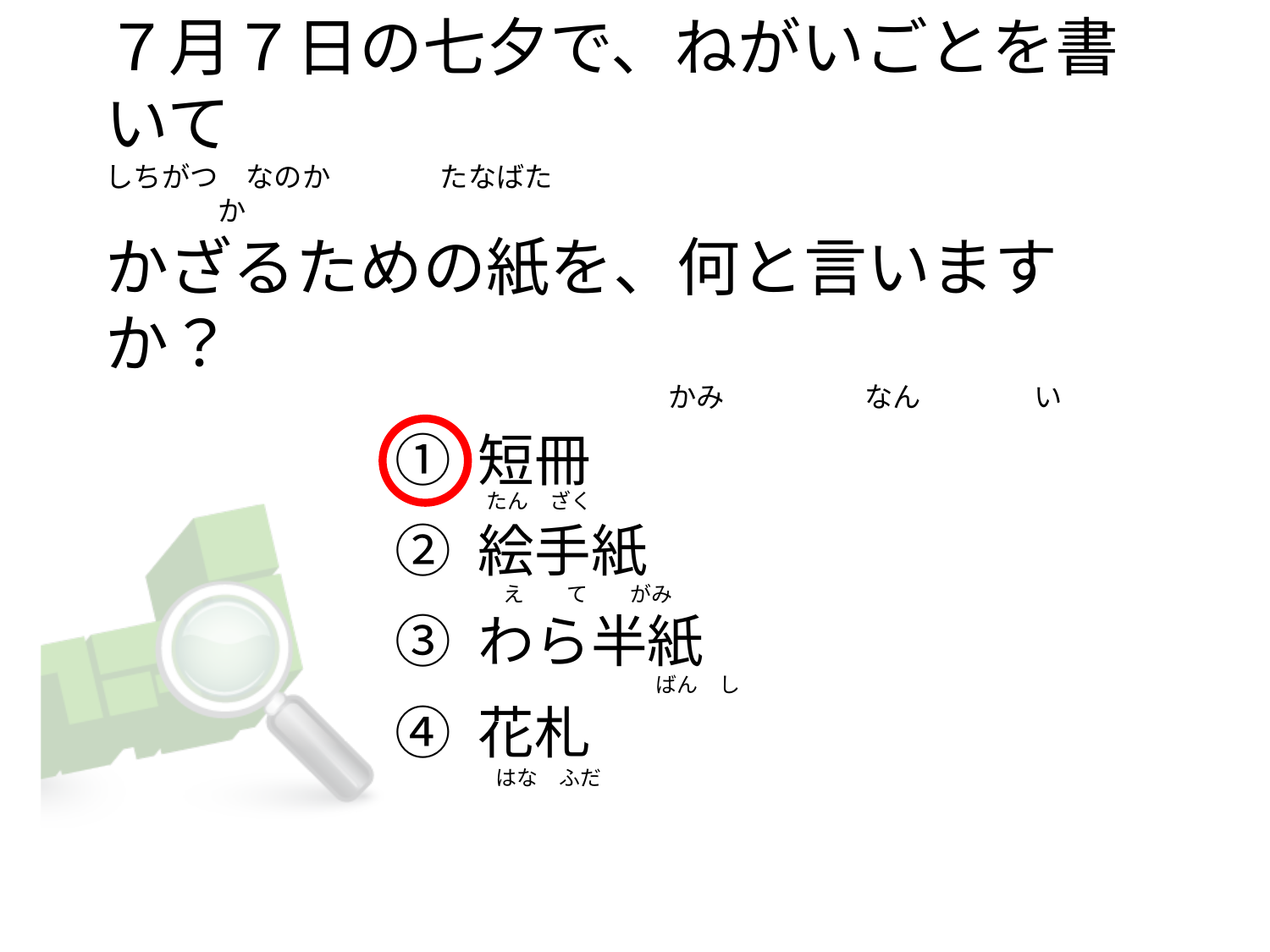

# ７月７日の七夕で、ねがいごとを書いて しちがつ　なのか　    　　たなばた　　　　　　　　　　　　　　　　　　　　　　　　　か かざるための紙を、何と言いますか？ 　　　　　　　　　　　　　　　　　　　　かみ　　　　　なん　　　　い
① 短冊
② 絵手紙
③ わら半紙
④ 花札

　たん　ざく
　　え　　て　　がみ
　　　　　　　　　ばん　し
　　はな　ふだ